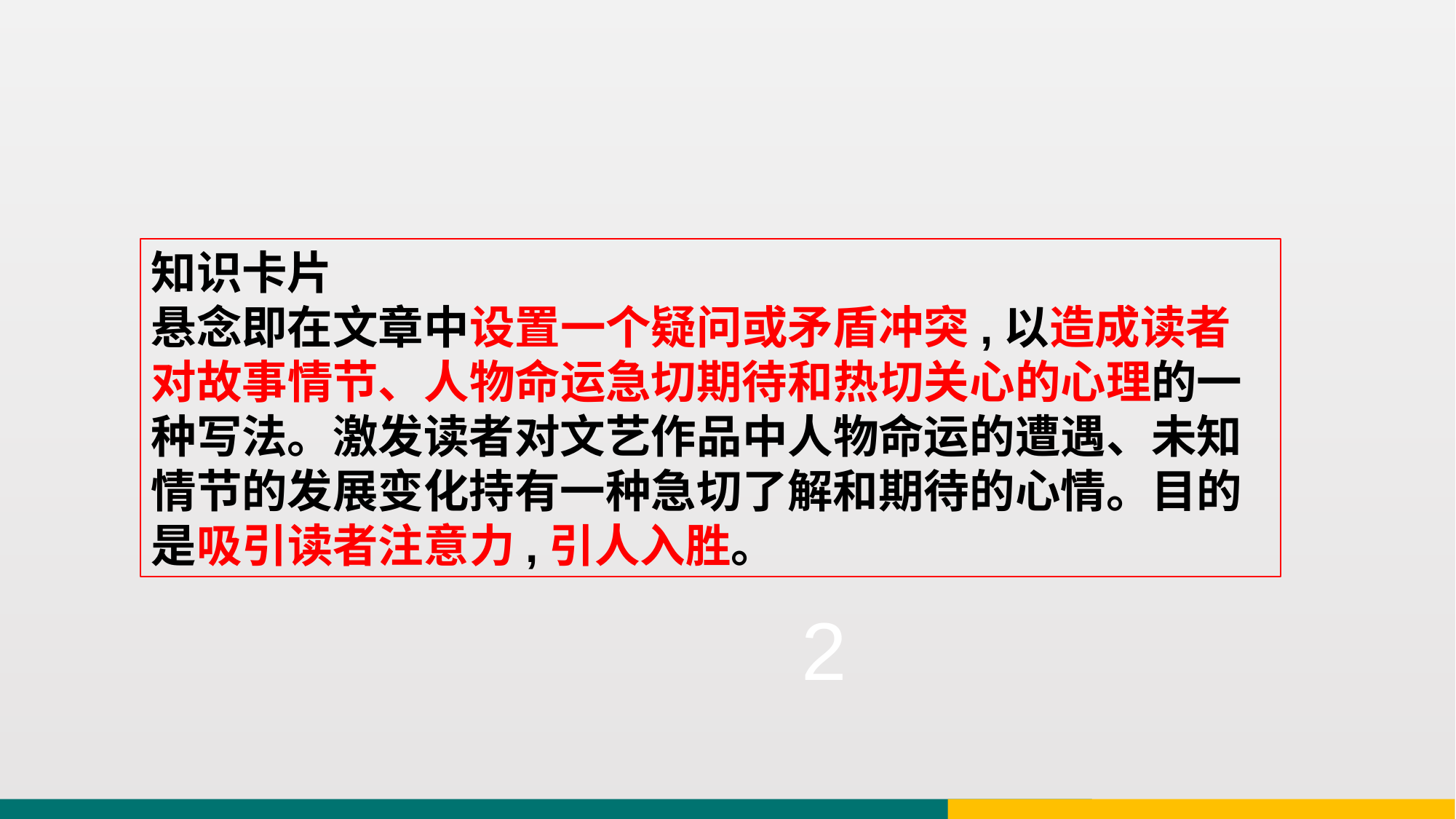

知识卡片
悬念即在文章中设置一个疑问或矛盾冲突,以造成读者对故事情节、人物命运急切期待和热切关心的心理的一种写法。激发读者对文艺作品中人物命运的遭遇、未知情节的发展变化持有一种急切了解和期待的心情。目的是吸引读者注意力,引人入胜。
2